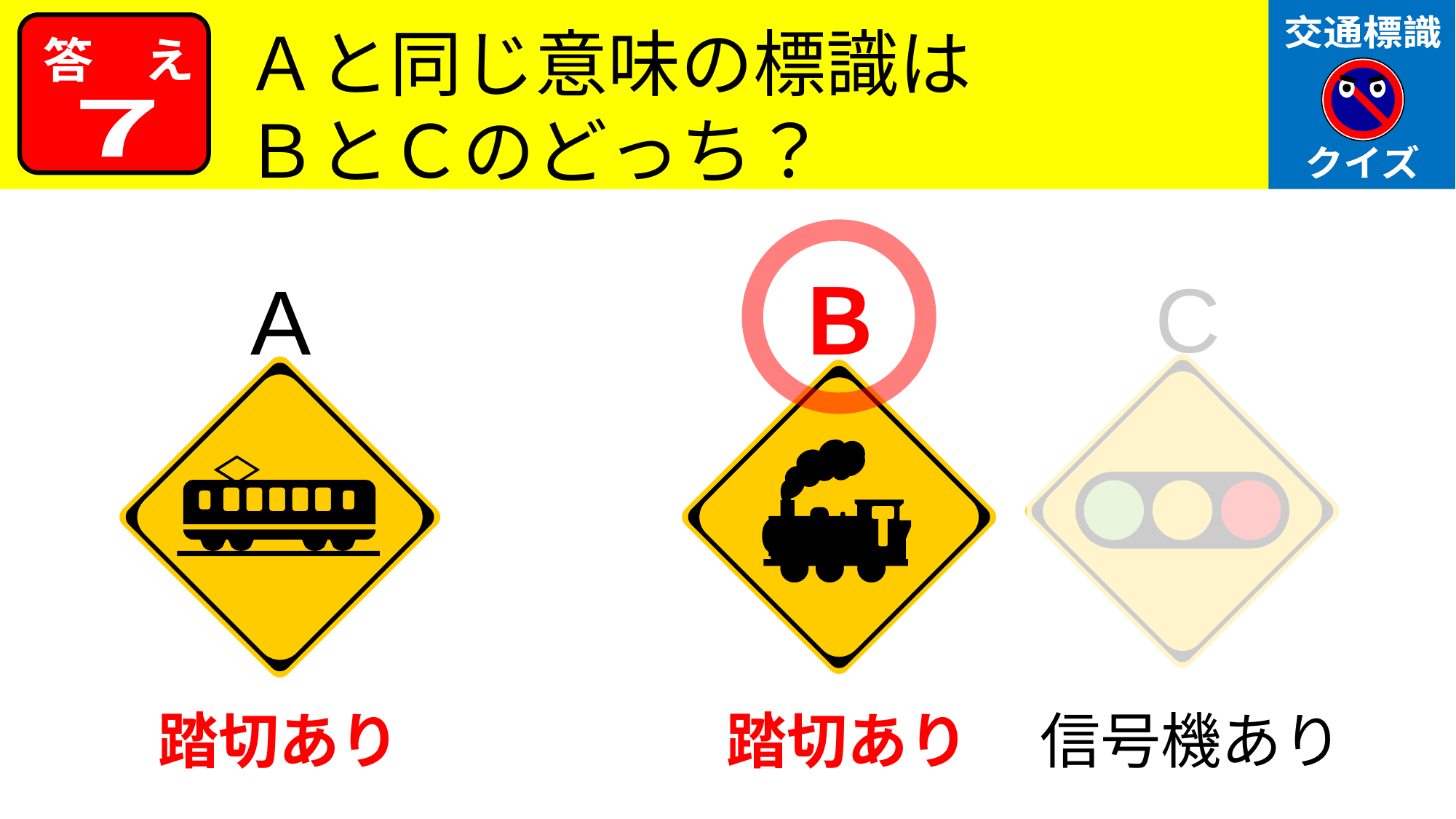

交通標識

クイズ
Ａと同じ意味の標識は
ＢとＣのどっち？

答　え
７

C
A
Ｂ

踏切あり
踏切あり
信号機あり